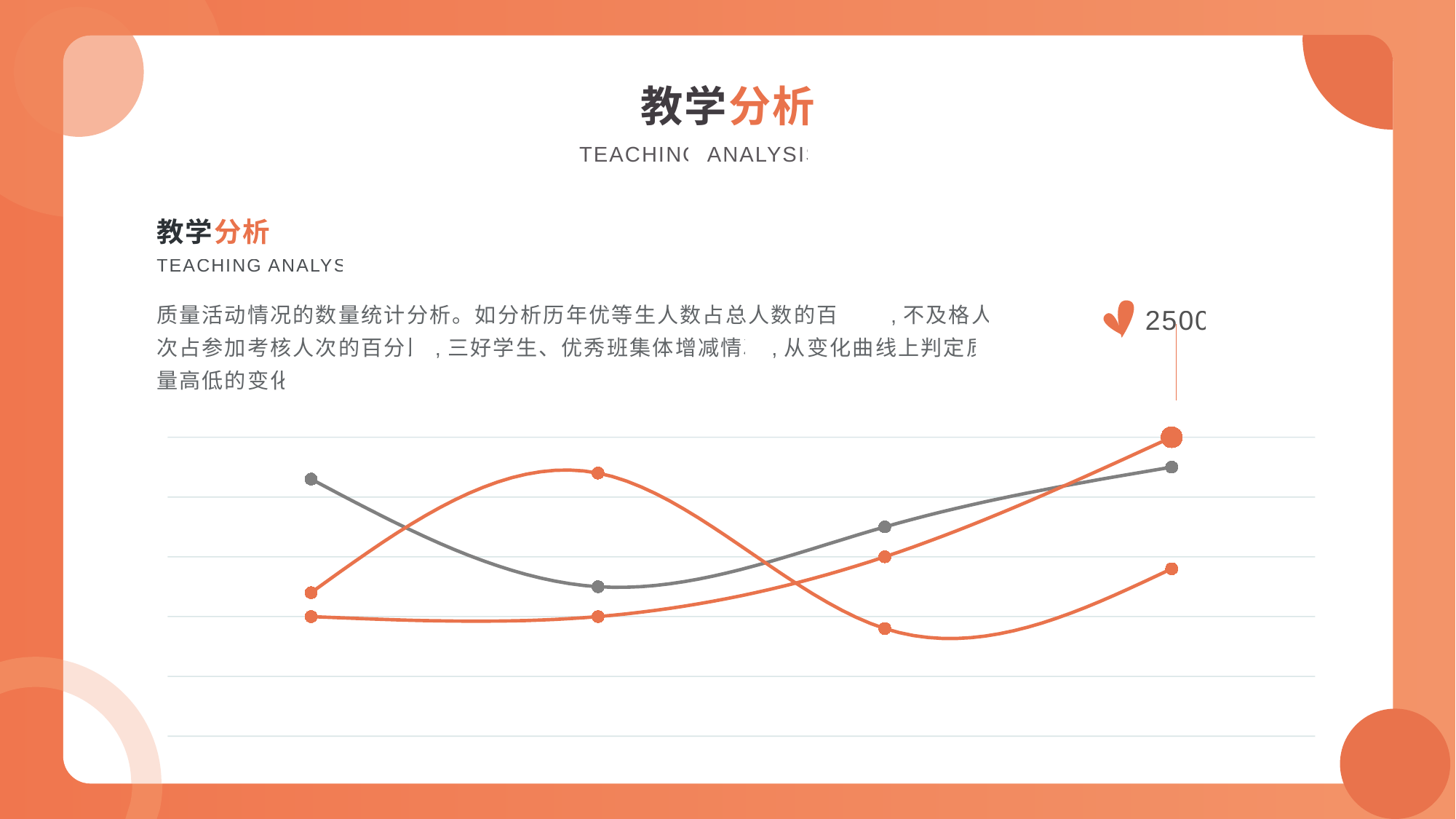

教学分析
TEACHING ANALYSIS
教学分析
TEACHING ANALYSIS
质量活动情况的数量统计分析。如分析历年优等生人数占总人数的百分比,不及格人次占参加考核人次的百分比,三好学生、优秀班集体增减情况,从变化曲线上判定质量高低的变化
2500

### Chart

| Category | 系列 1 | 系列 2 | 系列 3 |
|---|---|---|---|
| 类别 1 | 4.3 | 2.4 | 2.0 |
| 类别 2 | 2.5 | 4.4 | 2.0 |
| 类别 3 | 3.5 | 1.8 | 3.0 |
| 类别 4 | 4.5 | 2.8 | 5.0 |